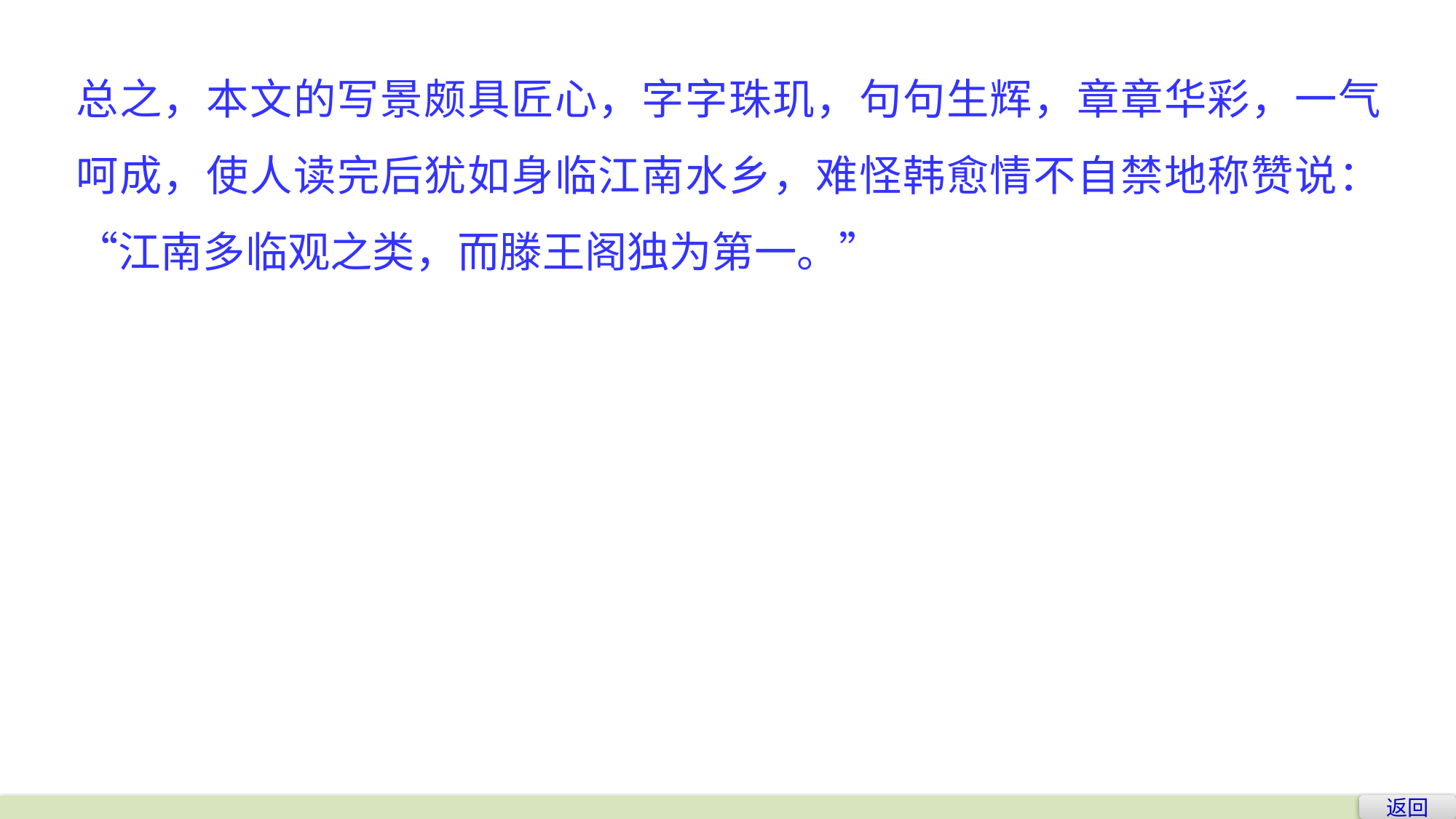

总之，本文的写景颇具匠心，字字珠玑，句句生辉，章章华彩，一气呵成，使人读完后犹如身临江南水乡，难怪韩愈情不自禁地称赞说：“江南多临观之类，而滕王阁独为第一。”
返回